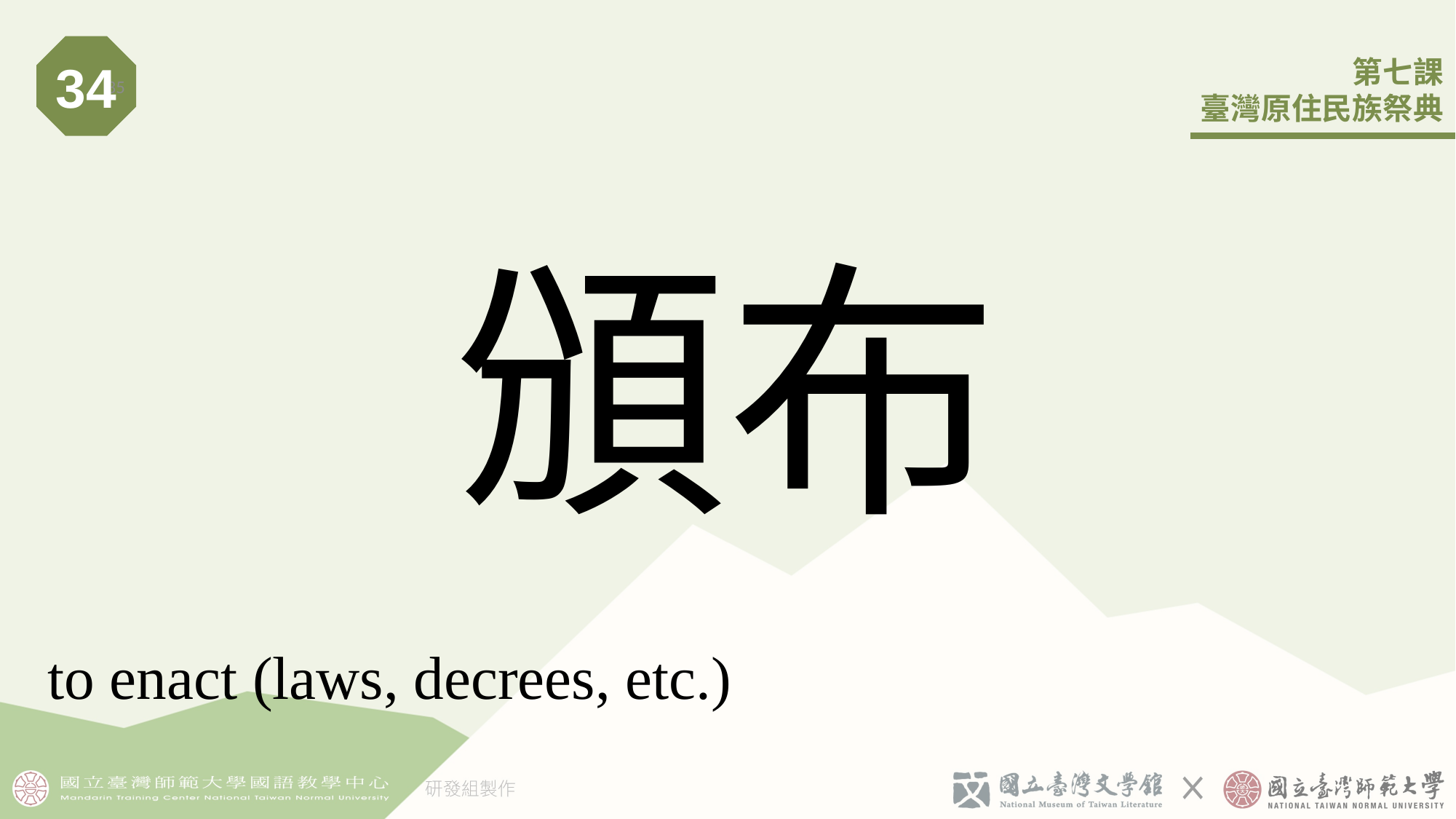

34
35
# 頒布
to enact (laws, decrees, etc.)